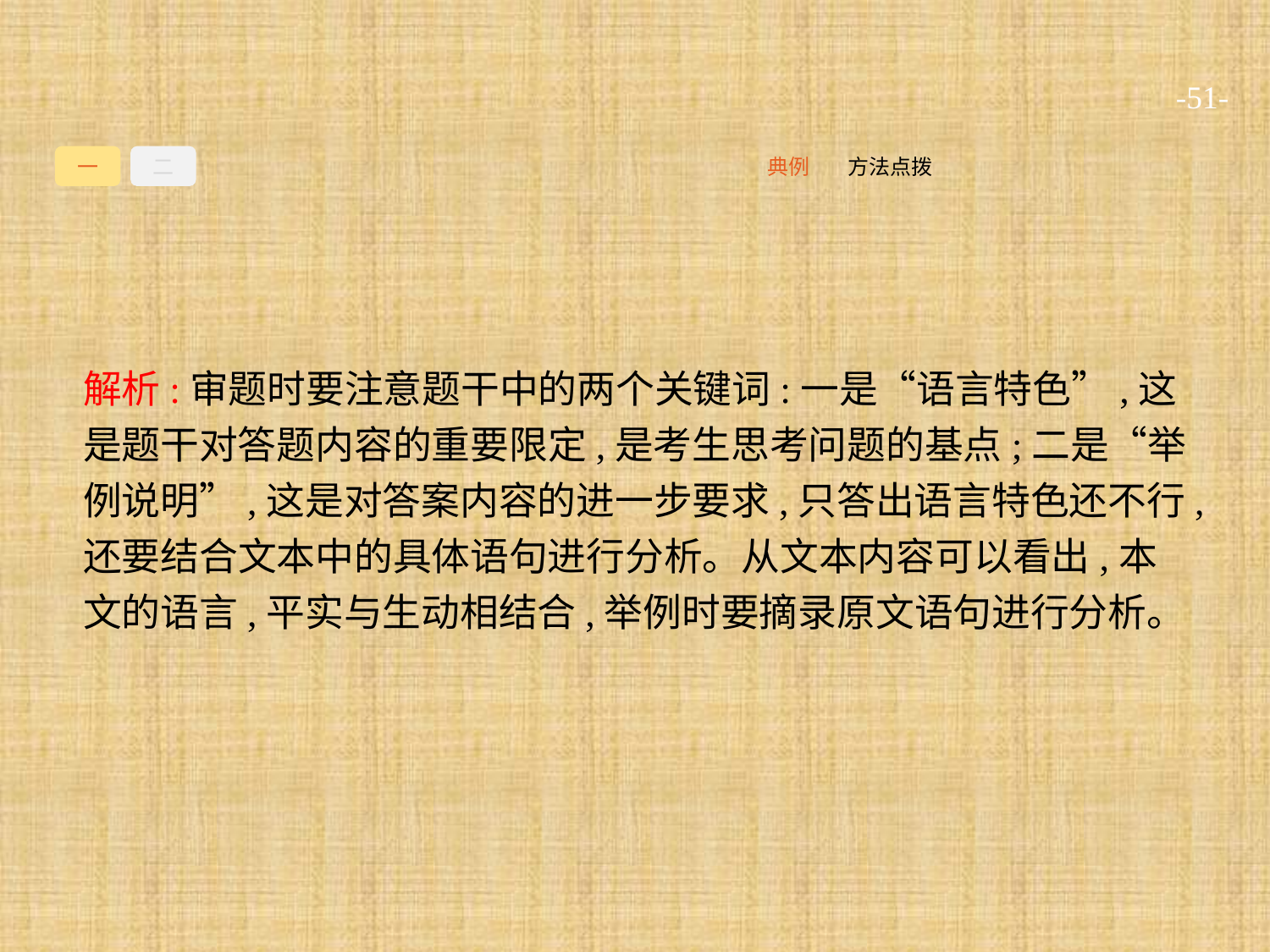

-51-
一
二
方法点拨
典例
解析:审题时要注意题干中的两个关键词:一是“语言特色”,这是题干对答题内容的重要限定,是考生思考问题的基点;二是“举例说明”,这是对答案内容的进一步要求,只答出语言特色还不行,还要结合文本中的具体语句进行分析。从文本内容可以看出,本文的语言,平实与生动相结合,举例时要摘录原文语句进行分析。